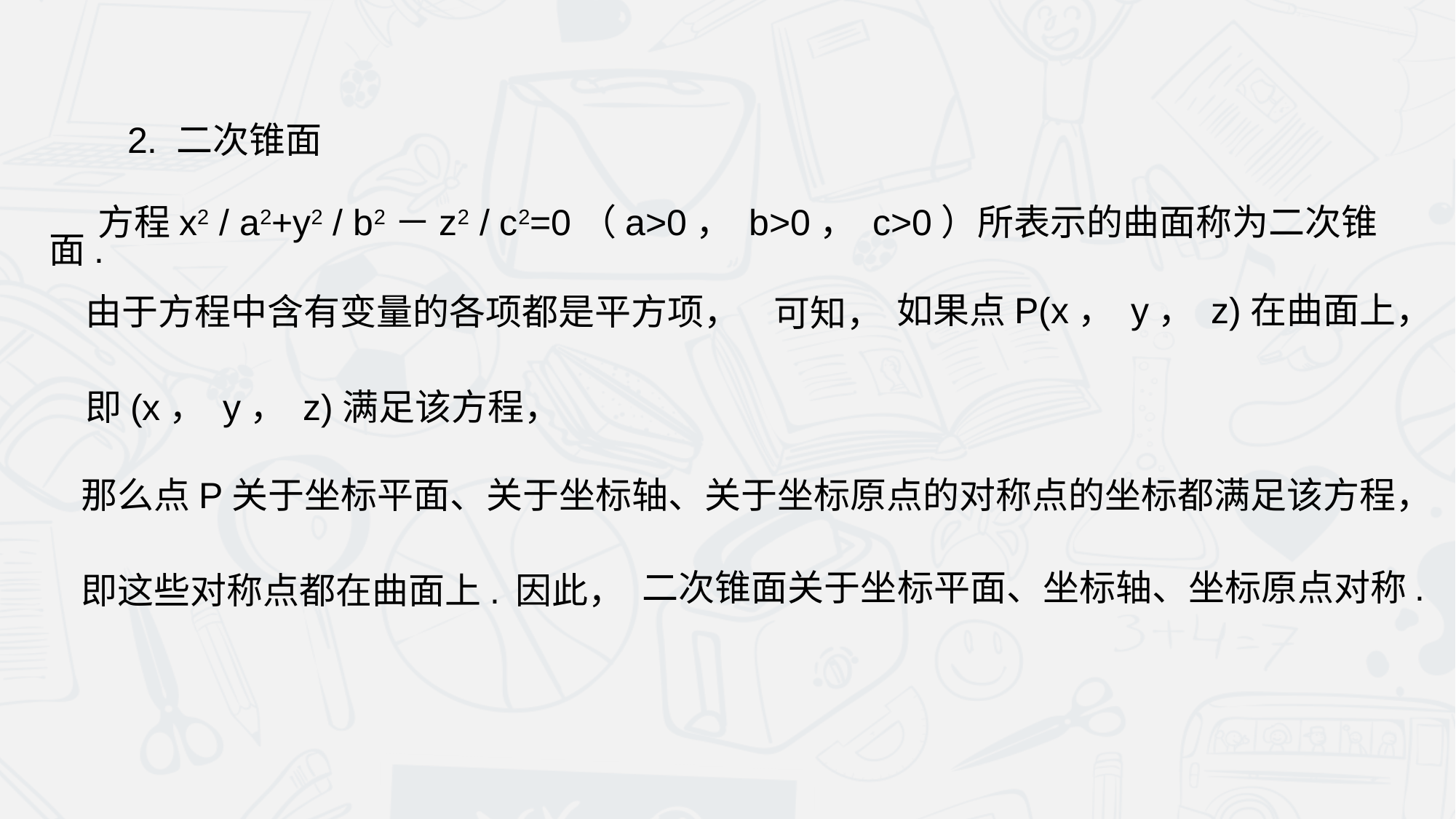

2. 二次锥面
 方程x2 / a2+y2 / b2－z2 / c2=0（a>0， b>0， c>0）所表示的曲面称为二次锥面.
如果点P(x， y， z)在曲面上，
由于方程中含有变量的各项都是平方项，
可知，
即(x， y， z)满足该方程，
那么点P关于坐标平面、关于坐标轴、关于坐标原点的对称点的坐标都满足该方程，
二次锥面关于坐标平面、坐标轴、坐标原点对称.
即这些对称点都在曲面上.
因此，